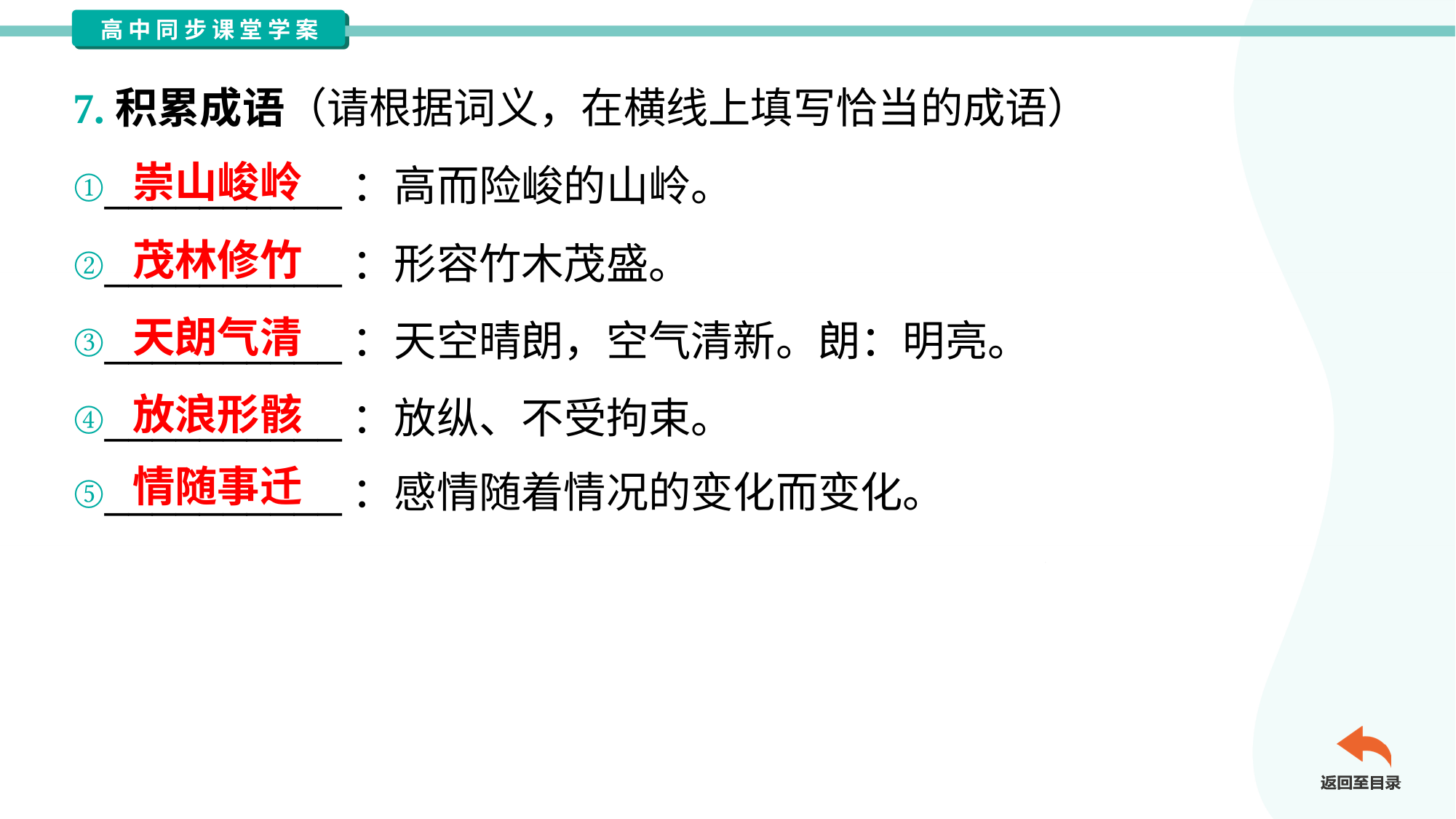

7.积累成语（请根据词义，在横线上填写恰当的成语）
崇山峻岭
①__________：高而险峻的山岭。
②__________：形容竹木茂盛。
③__________：天空晴朗，空气清新。朗：明亮。
④__________：放纵、不受拘束。
⑤__________：感情随着情况的变化而变化。
茂林修竹
天朗气清
放浪形骸
情随事迁